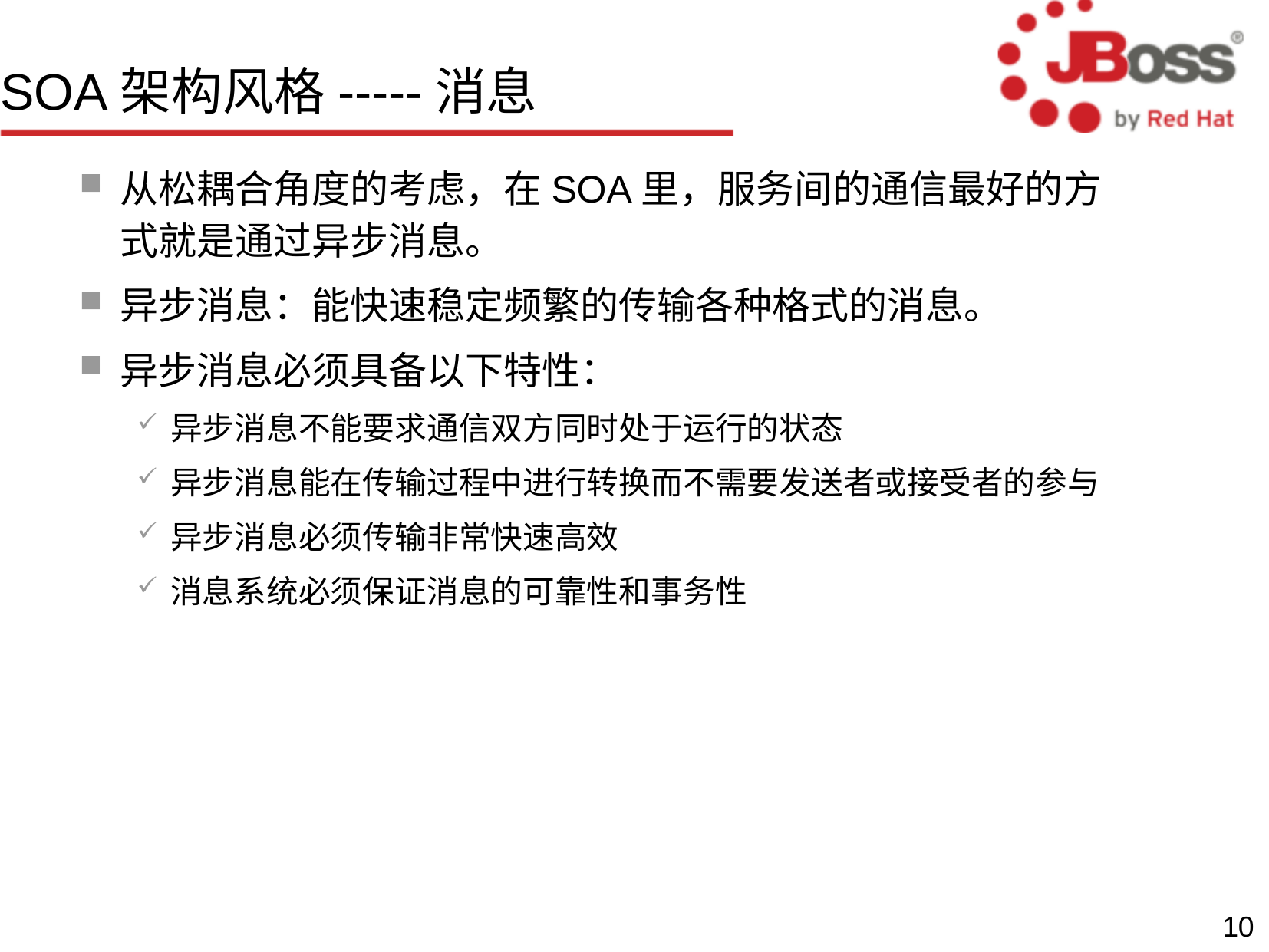

# SOA架构风格-----消息
从松耦合角度的考虑，在SOA里，服务间的通信最好的方式就是通过异步消息。
异步消息：能快速稳定频繁的传输各种格式的消息。
异步消息必须具备以下特性：
异步消息不能要求通信双方同时处于运行的状态
异步消息能在传输过程中进行转换而不需要发送者或接受者的参与
异步消息必须传输非常快速高效
消息系统必须保证消息的可靠性和事务性